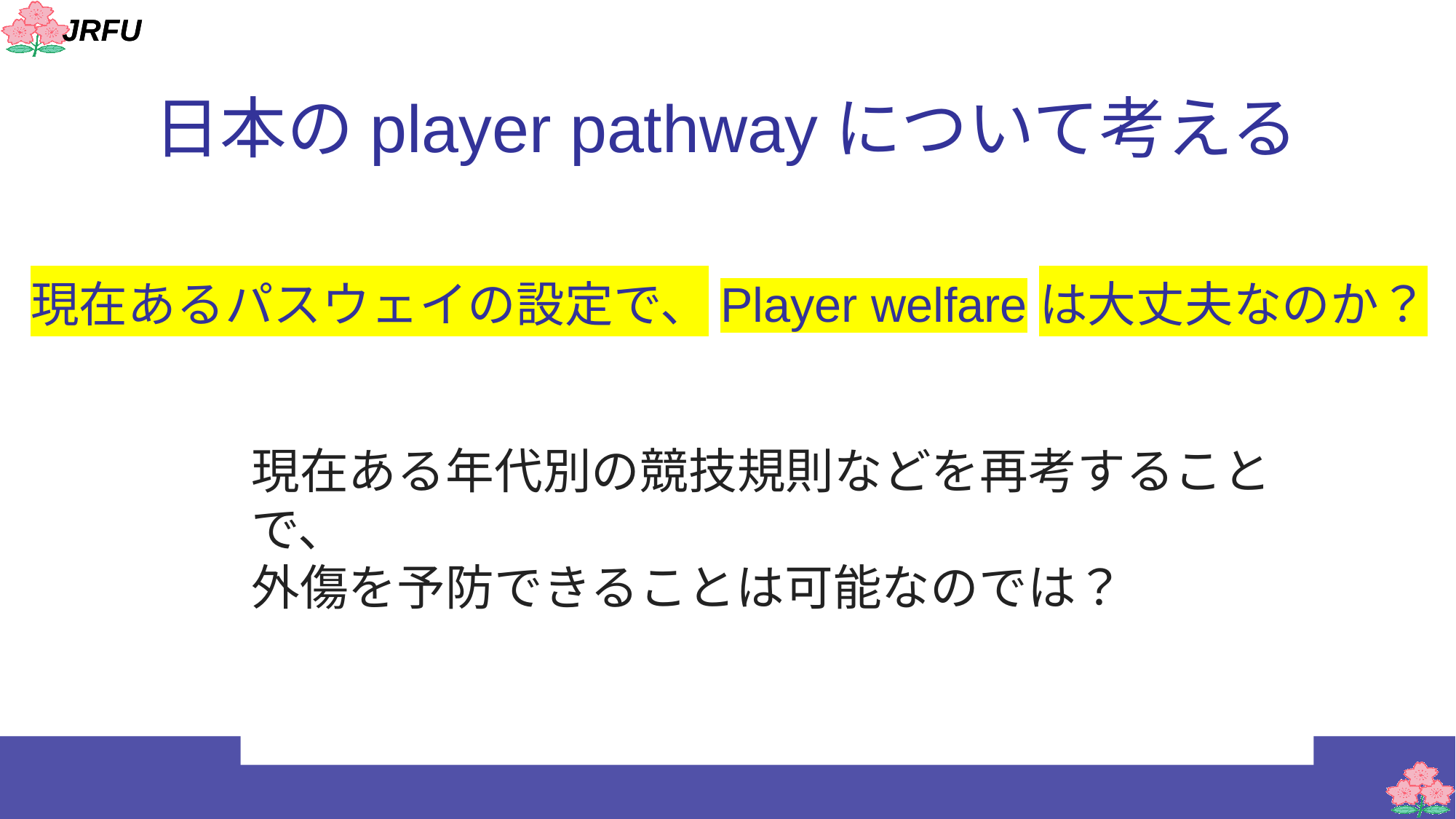

# 日本のplayer pathwayについて考える
現在あるパスウェイの設定で、Player welfareは大丈夫なのか？

現在ある年代別の競技規則などを再考することで、
外傷を予防できることは可能なのでは？